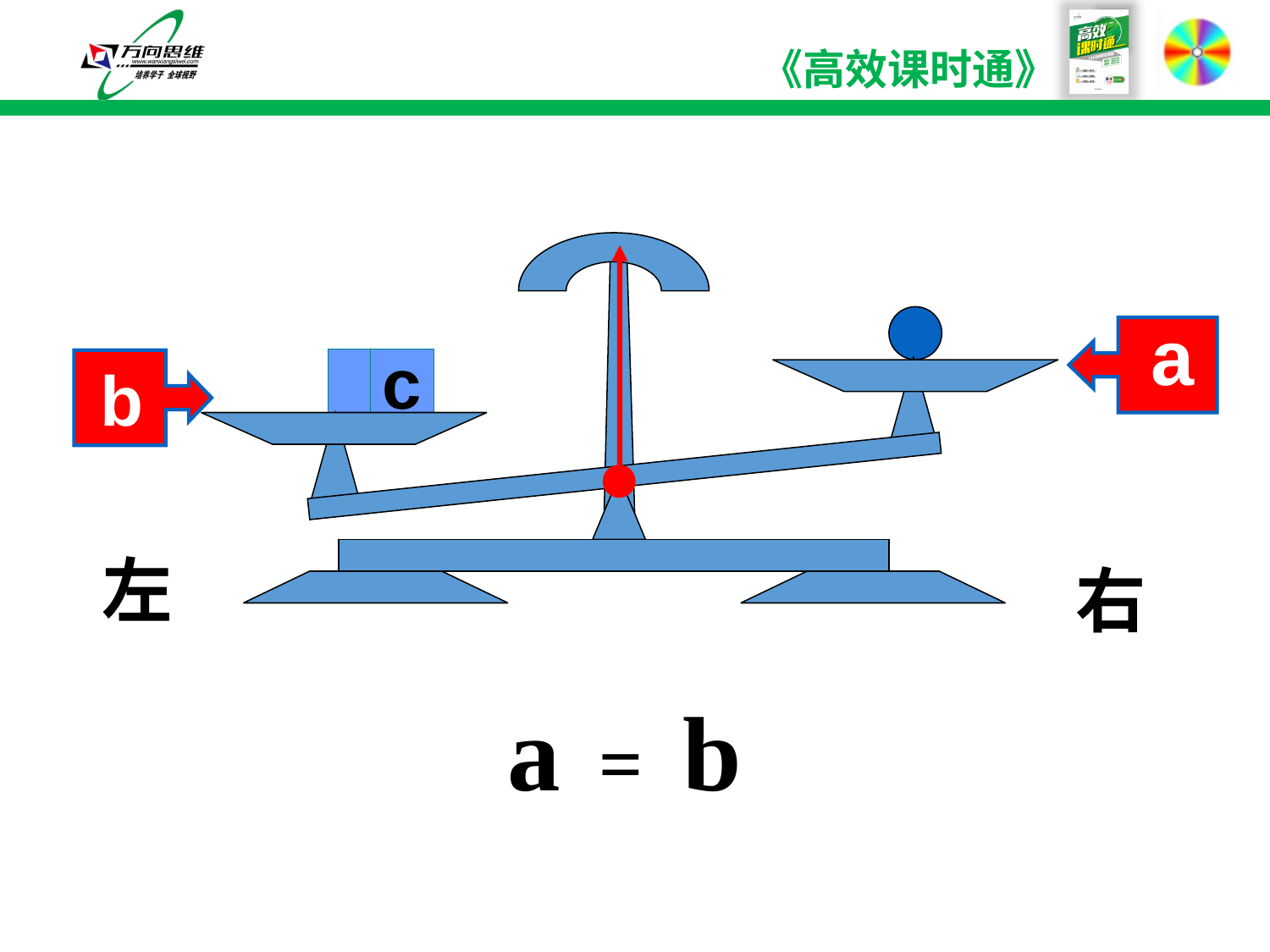

a

学科网
b

c

左

右

a  =  b